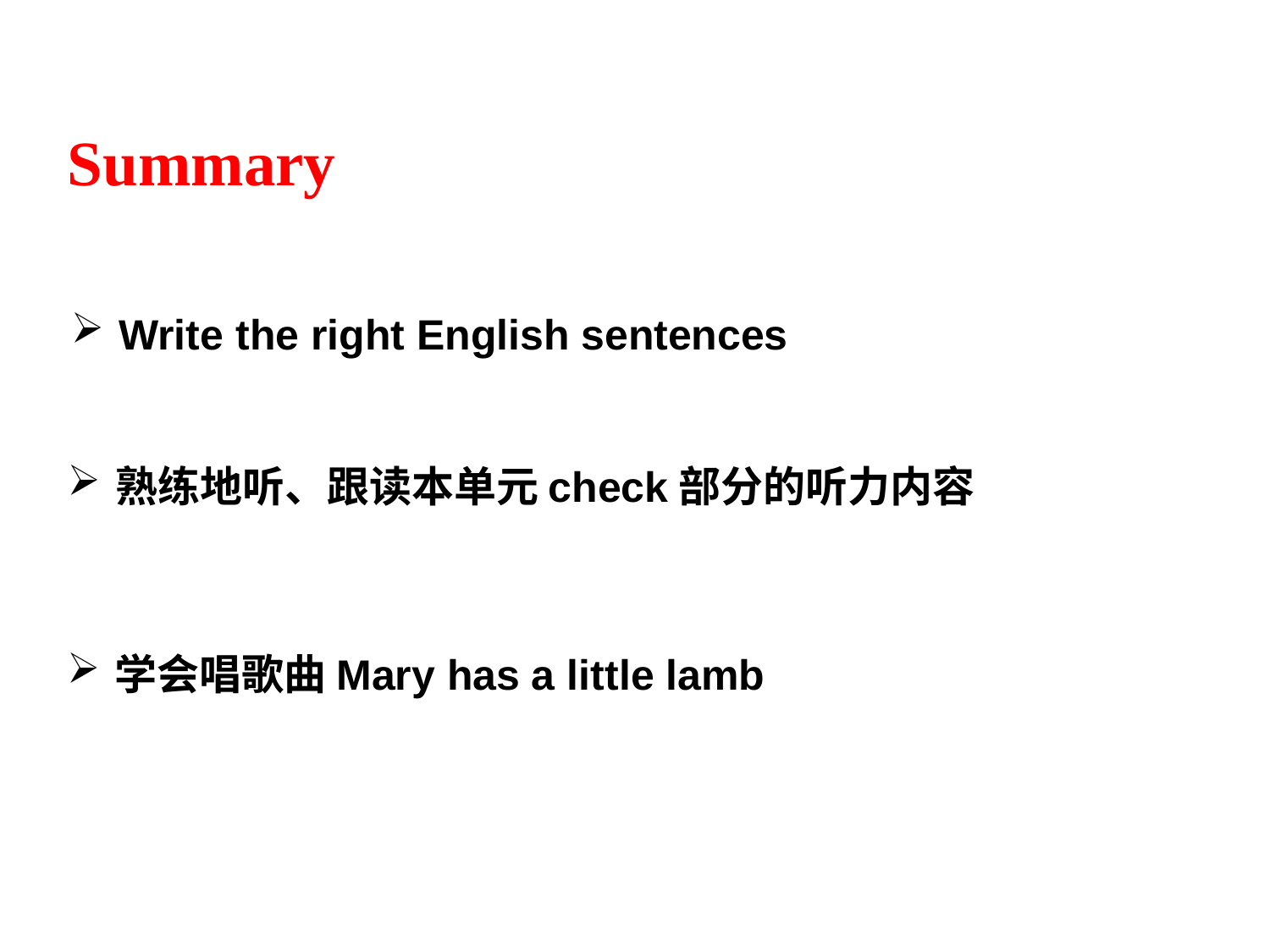

Summary
Write the right English sentences
熟练地听、跟读本单元check部分的听力内容
学会唱歌曲Mary has a little lamb